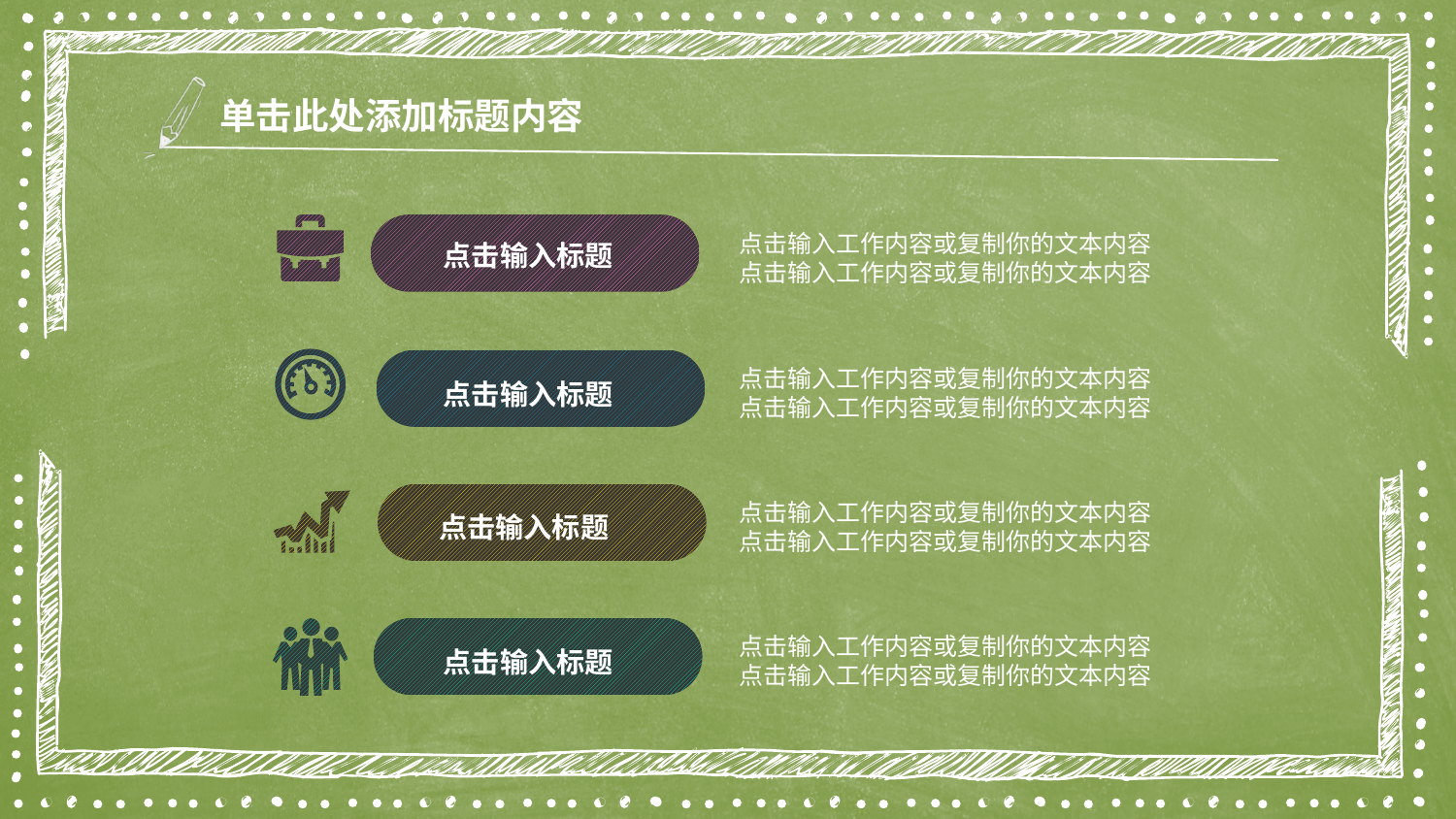

单击此处添加标题内容

点击输入工作内容或复制你的文本内容
点击输入工作内容或复制你的文本内容
点击输入标题

点击输入工作内容或复制你的文本内容
点击输入工作内容或复制你的文本内容
点击输入标题

点击输入工作内容或复制你的文本内容
点击输入工作内容或复制你的文本内容
点击输入标题

点击输入工作内容或复制你的文本内容
点击输入工作内容或复制你的文本内容
点击输入标题